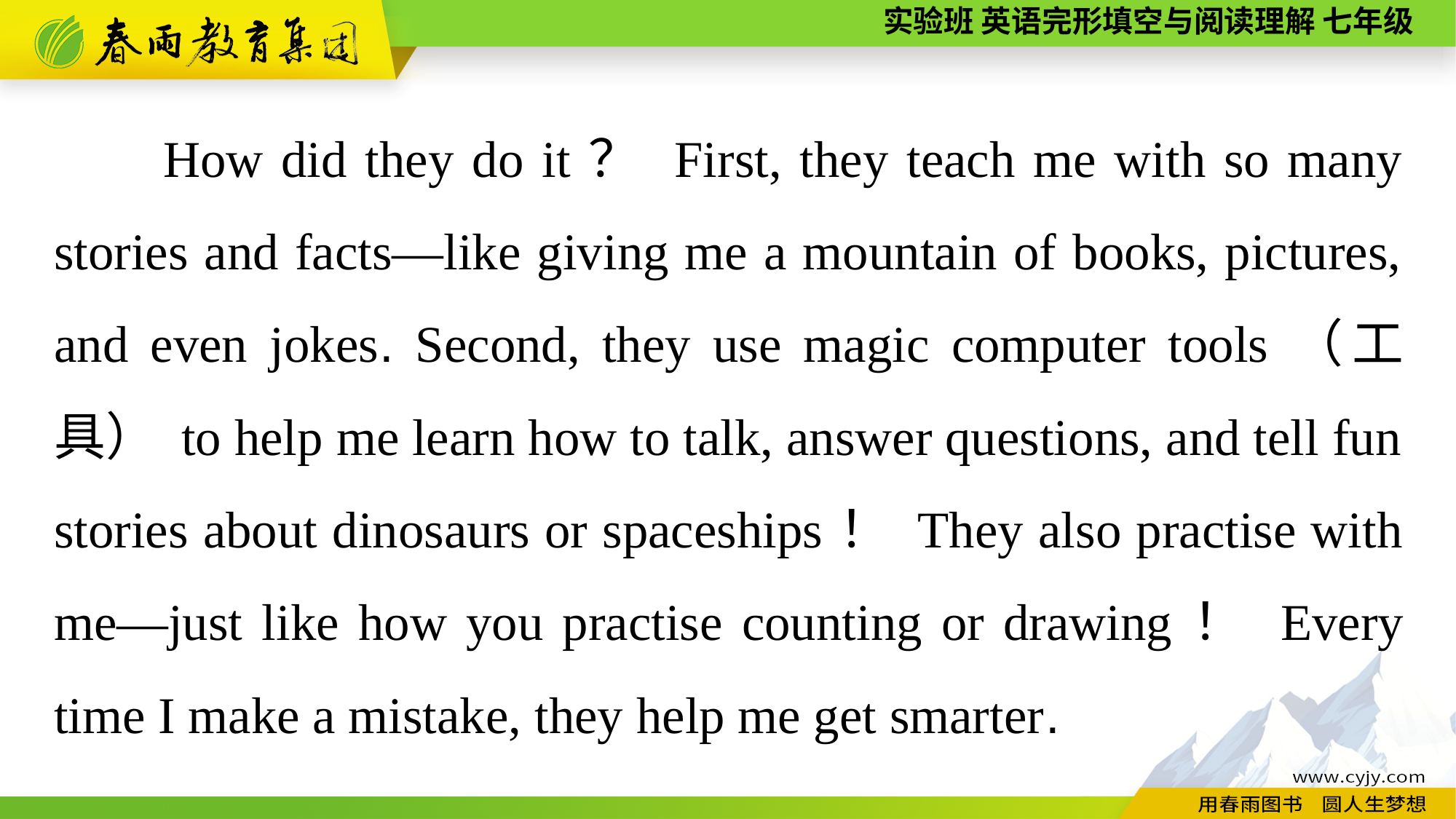

How did they do it？ First, they teach me with so many stories and facts—like giving me a mountain of books, pictures, and even jokes. Second, they use magic computer tools（工具） to help me learn how to talk, answer questions, and tell fun stories about dinosaurs or spaceships！ They also practise with me—just like how you practise counting or drawing！ Every time I make a mistake, they help me get smarter.